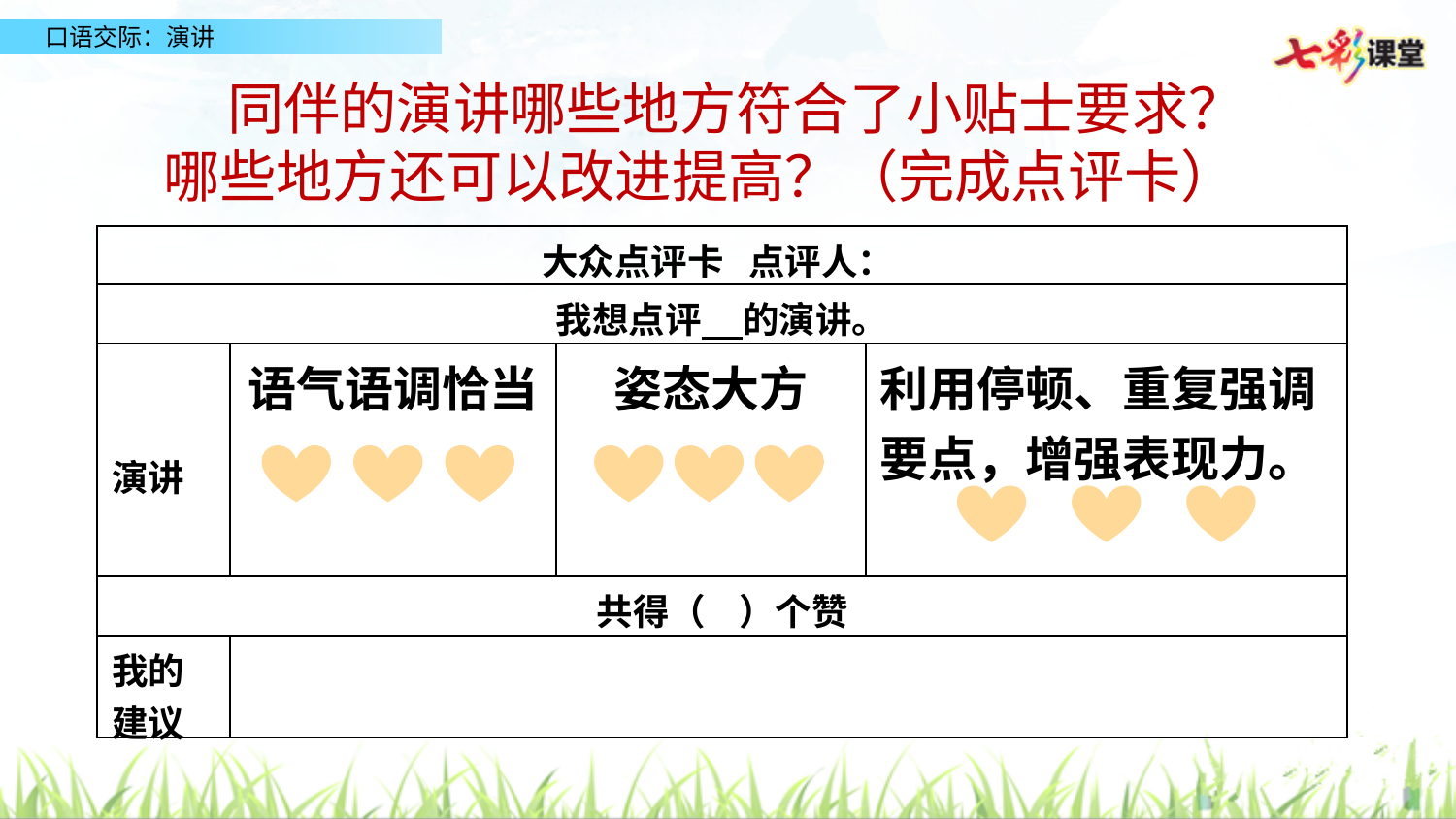

同伴的演讲哪些地方符合了小贴士要求？哪些地方还可以改进提高？（完成点评卡）
| 大众点评卡 点评人： |  |  |  |
| --- | --- | --- | --- |
| 我想点评 的演讲。 |  |  |  |
| 演讲 | 语气语调恰当 | 姿态大方 | 利用停顿、重复强调要点，增强表现力。 |
| 共得（ ）个赞 |  |  |  |
| 我的建议 |  |  |  |